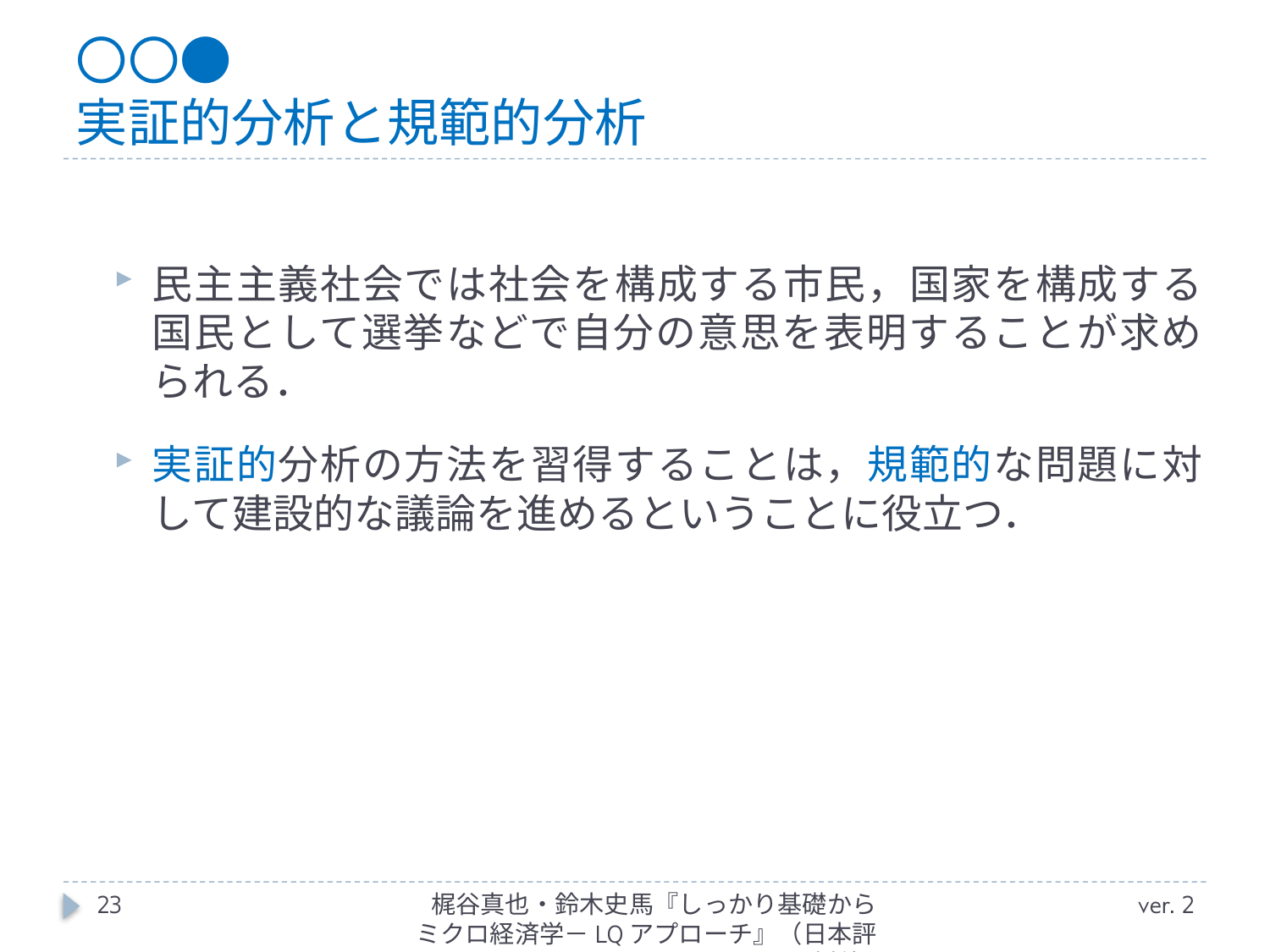

# 〇〇● 実証的分析と規範的分析

民主主義社会では社会を構成する市民，国家を構成する国民として選挙などで自分の意思を表明することが求められる．

実証的分析の方法を習得することは，規範的な問題に対して建設的な議論を進めるということに役立つ．
23
梶谷真也・鈴木史馬『しっかり基礎からミクロ経済学－LQアプローチ』（日本評論社）
ver. 2